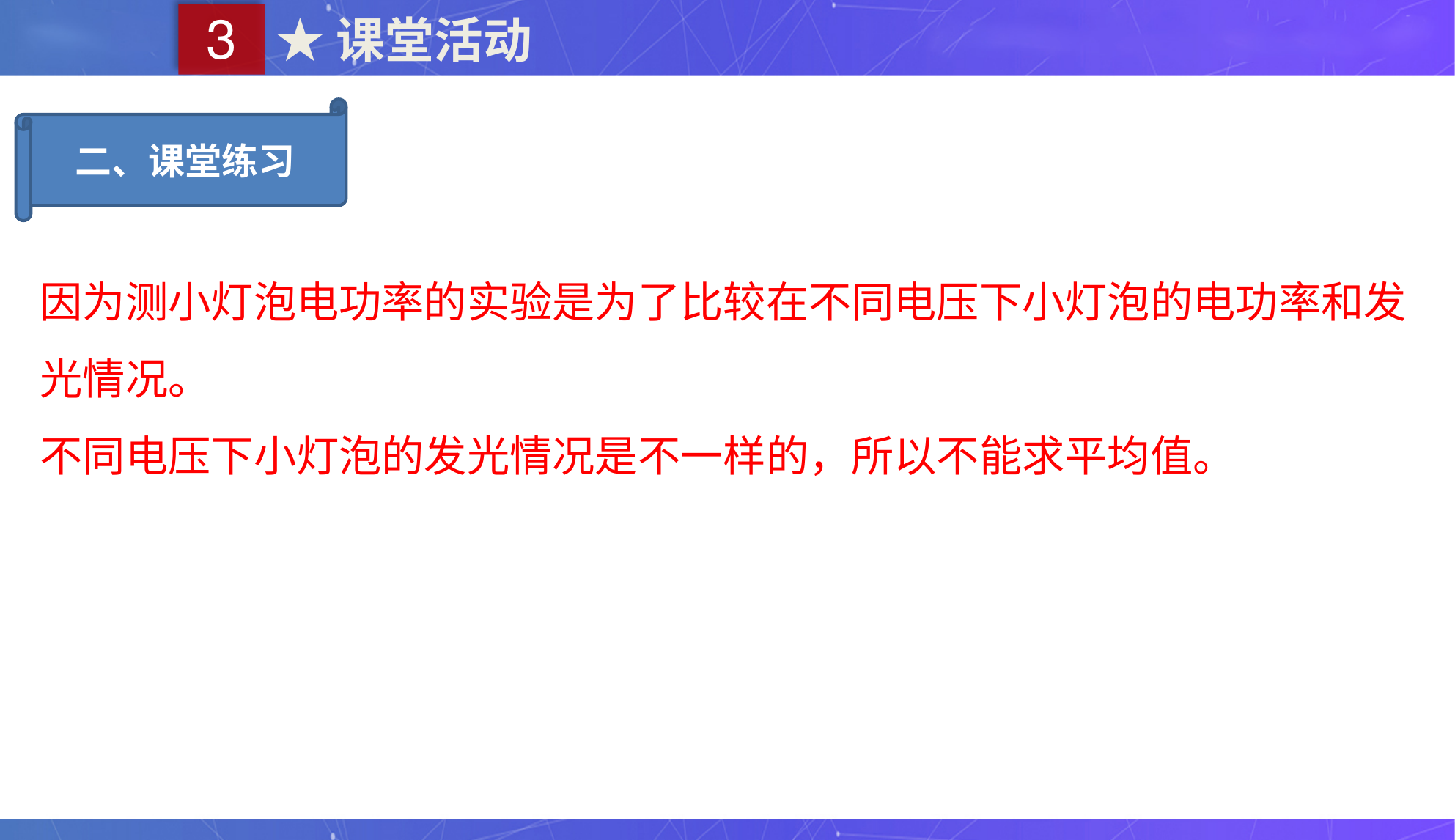

3
★课堂活动
二、课堂练习
因为测小灯泡电功率的实验是为了比较在不同电压下小灯泡的电功率和发光情况。
不同电压下小灯泡的发光情况是不一样的，所以不能求平均值。